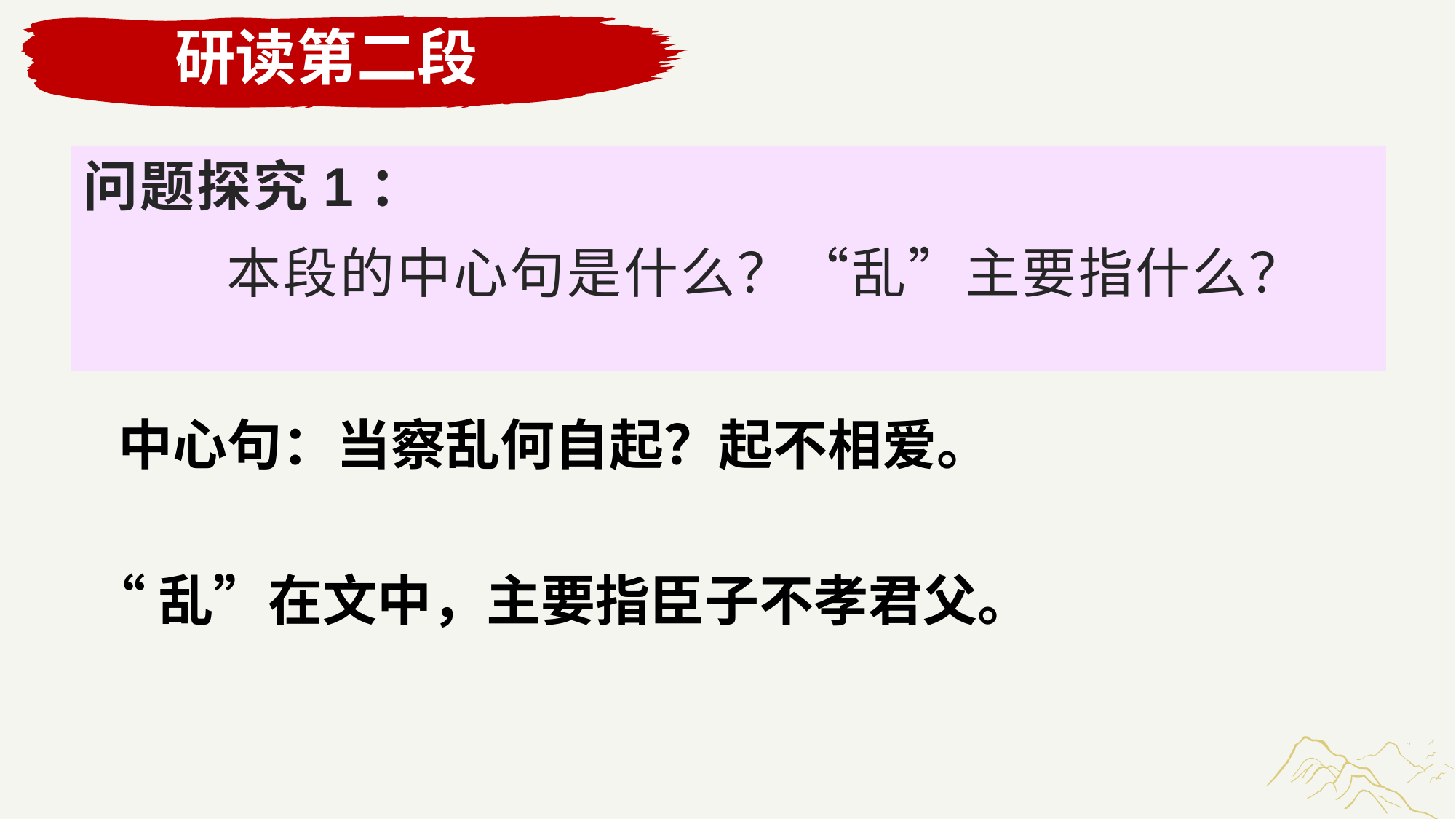

研读第二段
问题探究1：
         本段的中心句是什么？“乱”主要指什么？
中心句：当察乱何自起？起不相爱。
“乱”在文中，主要指臣子不孝君父。